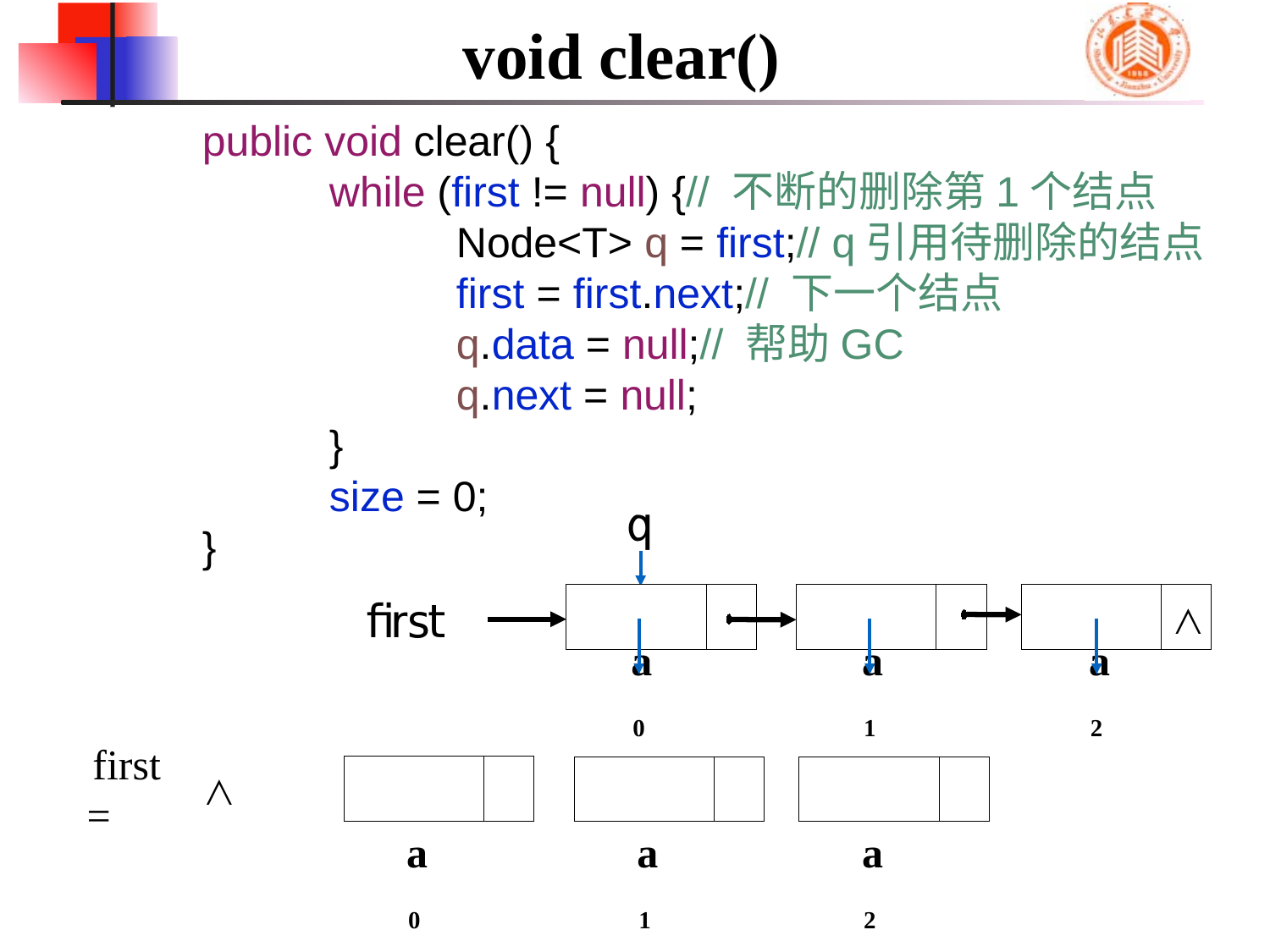

void clear()
	public void clear() {
		while (first != null) {// 不断的删除第1个结点
			Node<T> q = first;// q引用待删除的结点
			first = first.next;// 下一个结点
			q.data = null;// 帮助GC
			q.next = null;
		}
		size = 0;
	}
q

∧
first

a0
a1
a2
∧
first =

a0
a1
a2